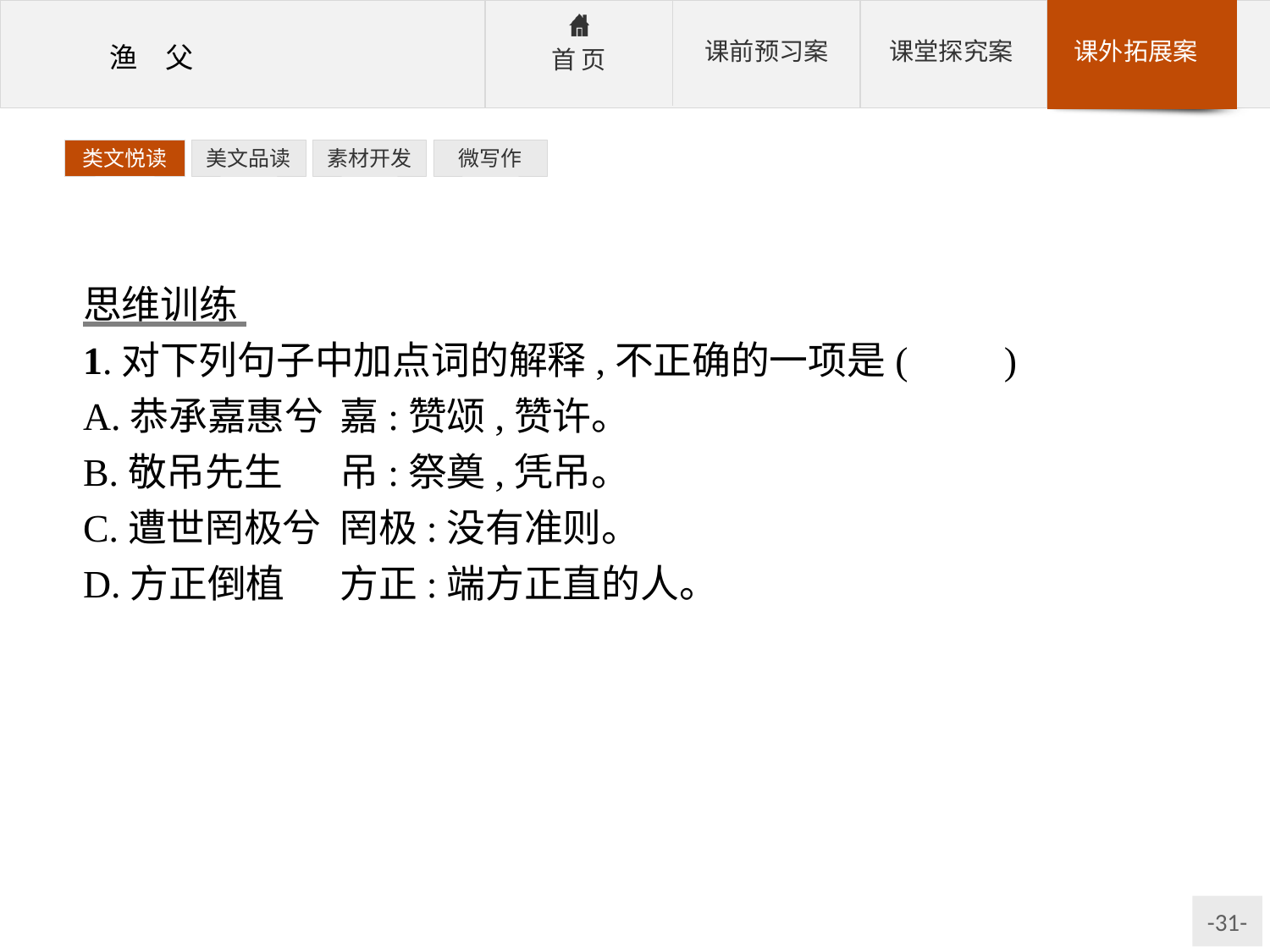

类文悦读
美文品读
素材开发
微写作
思维训练
1.对下列句子中加点词的解释,不正确的一项是(　　)
A.恭承嘉惠兮	嘉:赞颂,赞许。
B.敬吊先生	吊:祭奠,凭吊。
C.遭世罔极兮	罔极:没有准则。
D.方正倒植	方正:端方正直的人。
解析:A项,“嘉”:美好的。
答案:A